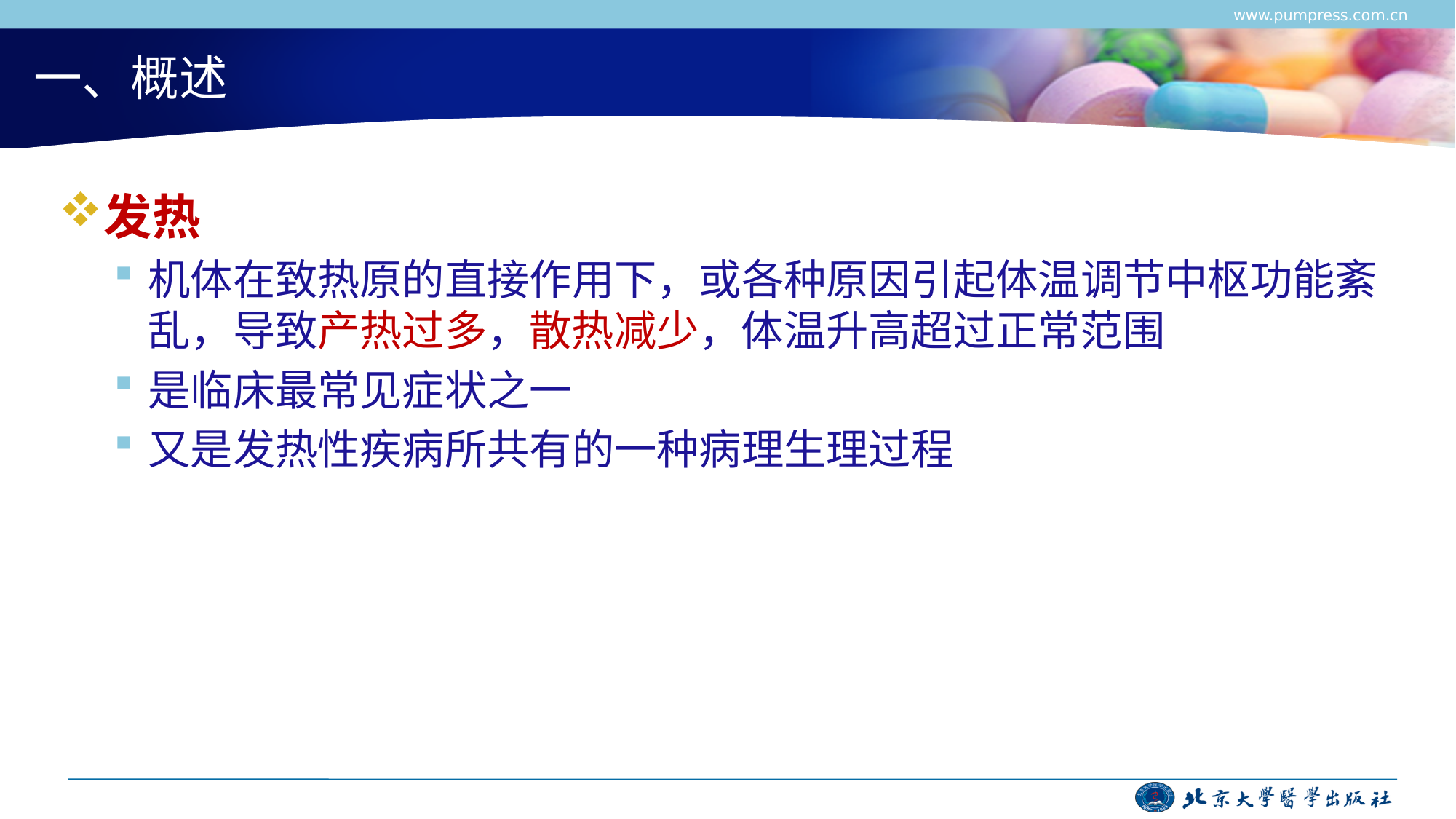

www.pumpress.com.cn
# 一、概述
发热
机体在致热原的直接作用下，或各种原因引起体温调节中枢功能紊乱，导致产热过多，散热减少，体温升高超过正常范围
是临床最常见症状之一
又是发热性疾病所共有的一种病理生理过程